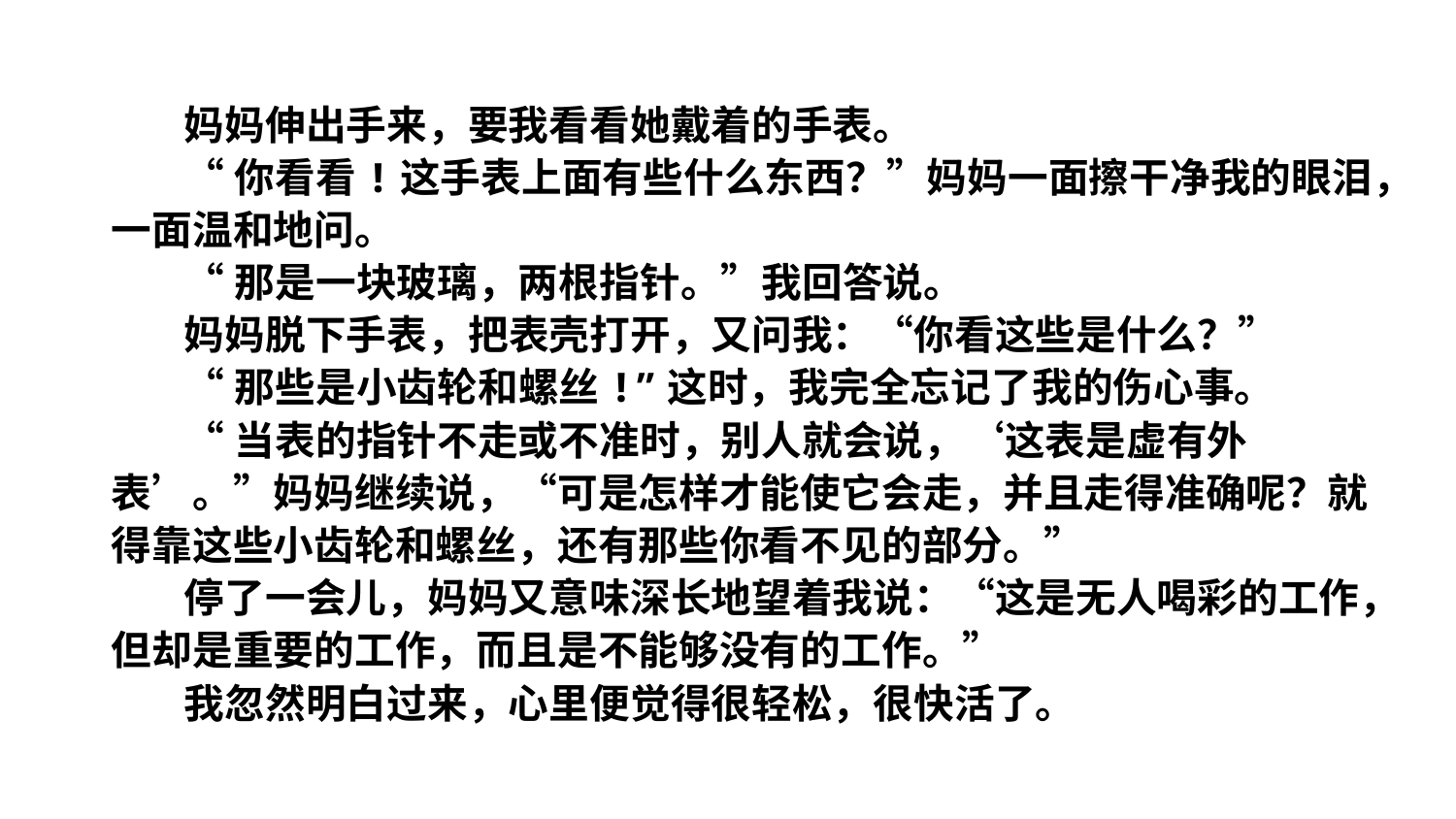

妈妈伸出手来，要我看看她戴着的手表。
“你看看!这手表上面有些什么东西？”妈妈一面擦干净我的眼泪，一面温和地问。
“那是一块玻璃，两根指针。”我回答说。
妈妈脱下手表，把表壳打开，又问我：“你看这些是什么？”
“那些是小齿轮和螺丝!”这时，我完全忘记了我的伤心事。
“当表的指针不走或不准时，别人就会说，‘这表是虚有外表’。”妈妈继续说，“可是怎样才能使它会走，并且走得准确呢？就得靠这些小齿轮和螺丝，还有那些你看不见的部分。”
停了一会儿，妈妈又意味深长地望着我说：“这是无人喝彩的工作，但却是重要的工作，而且是不能够没有的工作。”
我忽然明白过来，心里便觉得很轻松，很快活了。